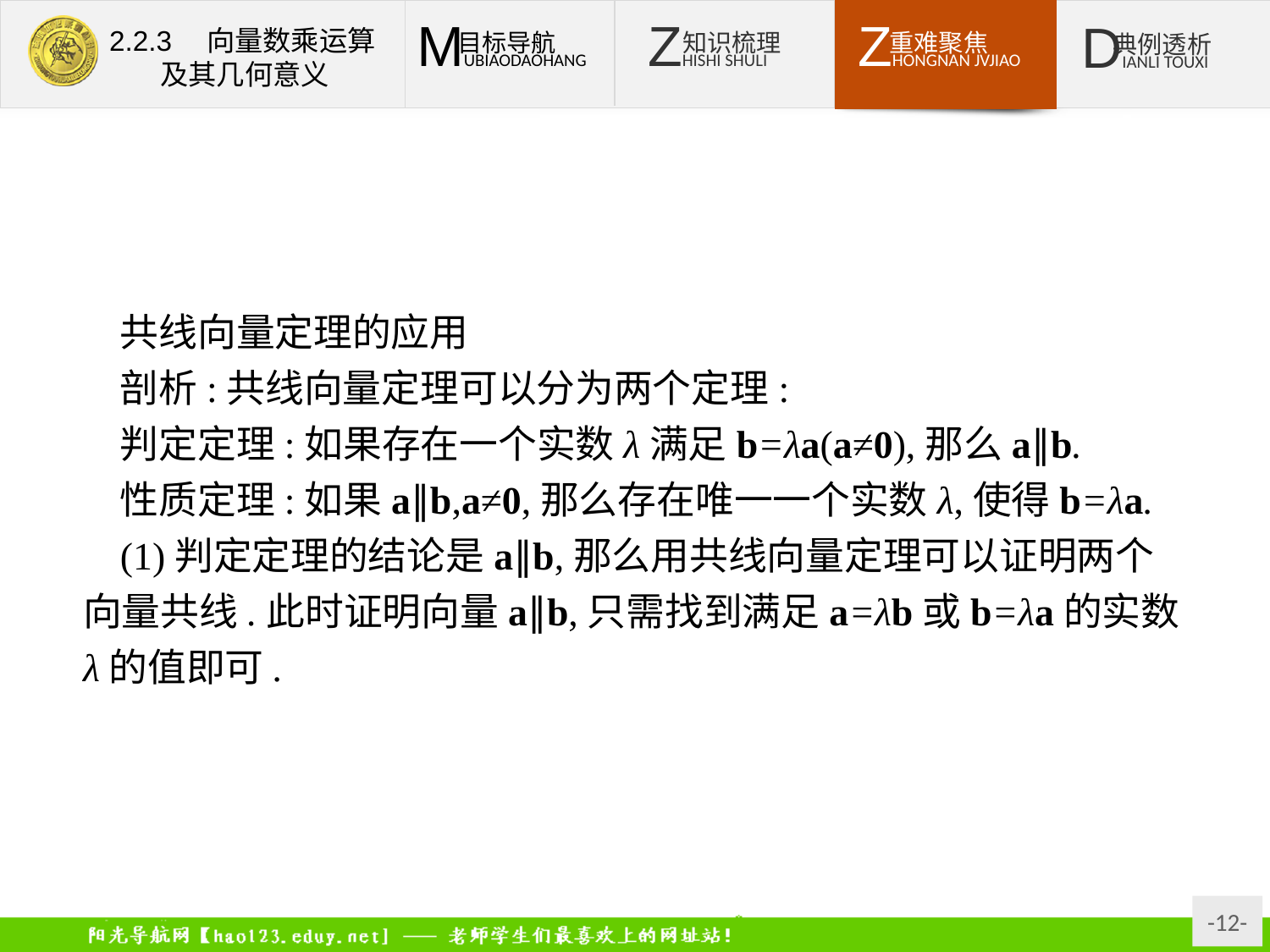

共线向量定理的应用
剖析:共线向量定理可以分为两个定理:
判定定理:如果存在一个实数λ满足b=λa(a≠0),那么a∥b.
性质定理:如果a∥b,a≠0,那么存在唯一一个实数λ,使得b=λa.
(1)判定定理的结论是a∥b,那么用共线向量定理可以证明两个向量共线.此时证明向量a∥b,只需找到满足a=λb或b=λa的实数λ的值即可.